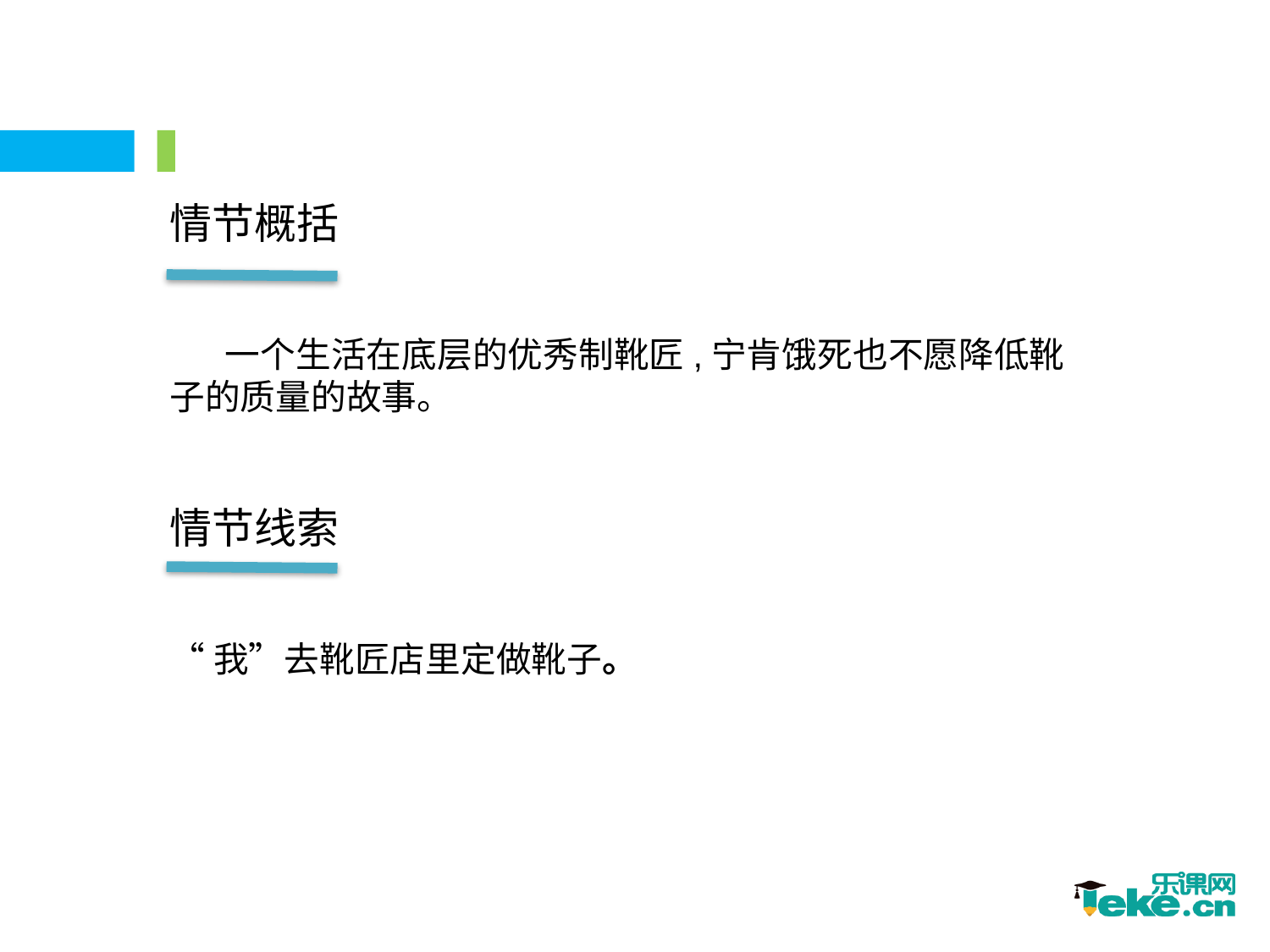

情节概括

      一个生活在底层的优秀制靴匠,宁肯饿死也不愿降低靴子的质量的故事。

情节线索

“我”去靴匠店里定做靴子。